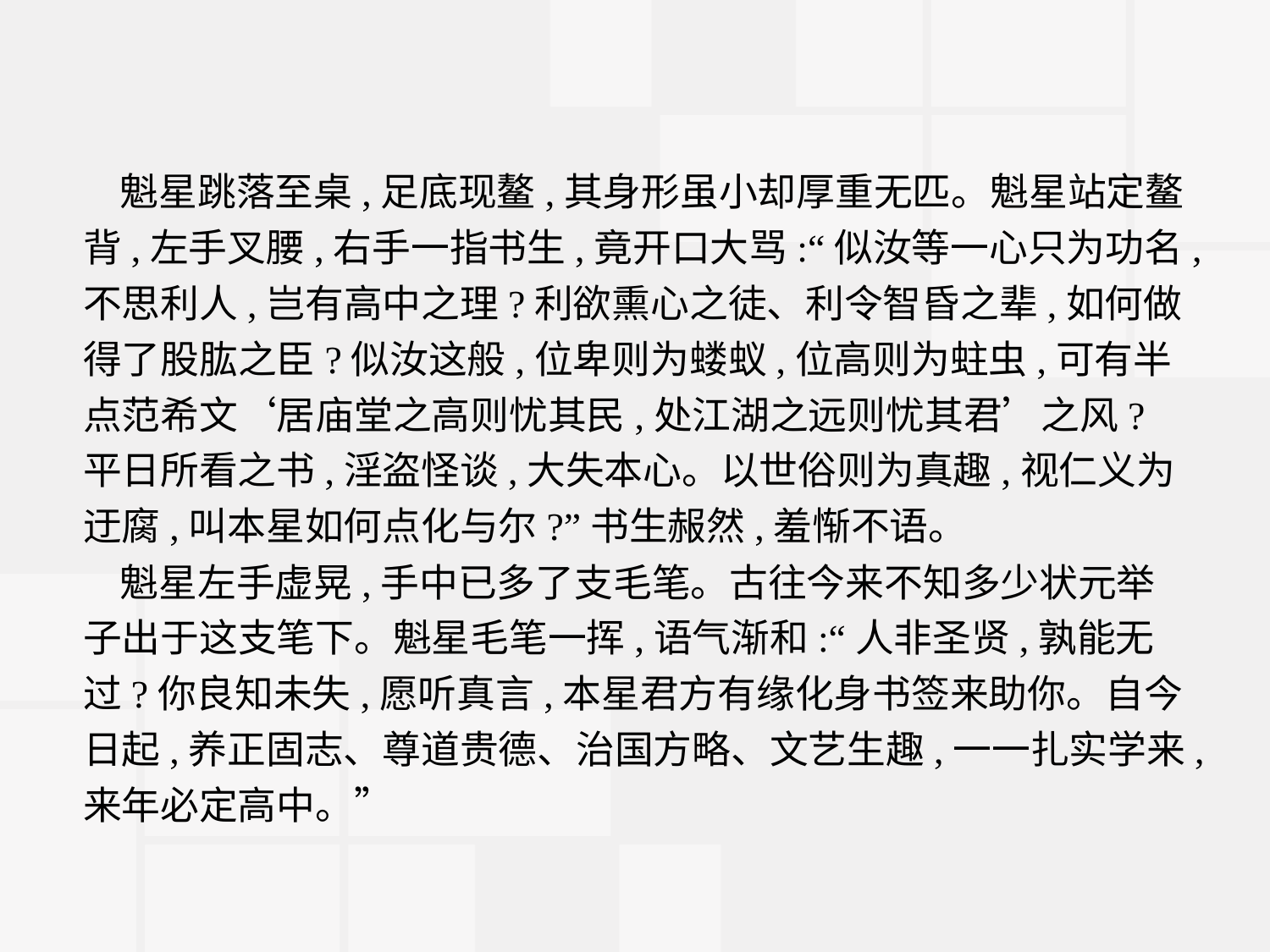

魁星跳落至桌,足底现鳌,其身形虽小却厚重无匹。魁星站定鳌背,左手叉腰,右手一指书生,竟开口大骂:“似汝等一心只为功名,不思利人,岂有高中之理?利欲熏心之徒、利令智昏之辈,如何做得了股肱之臣?似汝这般,位卑则为蝼蚁,位高则为蛀虫,可有半点范希文‘居庙堂之高则忧其民,处江湖之远则忧其君’之风?平日所看之书,淫盗怪谈,大失本心。以世俗则为真趣,视仁义为迂腐,叫本星如何点化与尔?”书生赧然,羞惭不语。
魁星左手虚晃,手中已多了支毛笔。古往今来不知多少状元举子出于这支笔下。魁星毛笔一挥,语气渐和:“人非圣贤,孰能无过?你良知未失,愿听真言,本星君方有缘化身书签来助你。自今日起,养正固志、尊道贵德、治国方略、文艺生趣,一一扎实学来,来年必定高中。”